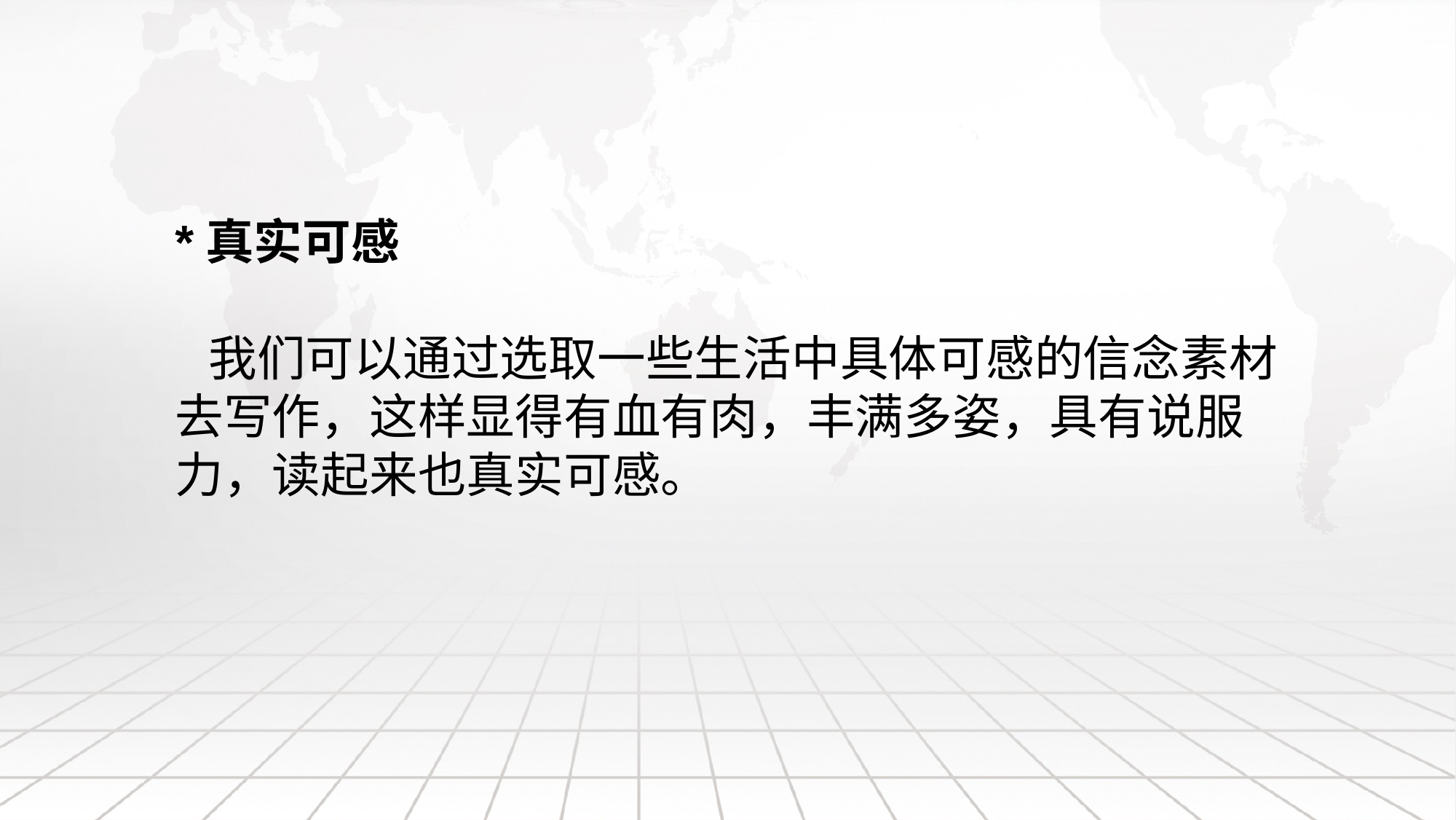

*真实可感

  我们可以通过选取一些生活中具体可感的信念素材去写作，这样显得有血有肉，丰满多姿，具有说服力，读起来也真实可感。